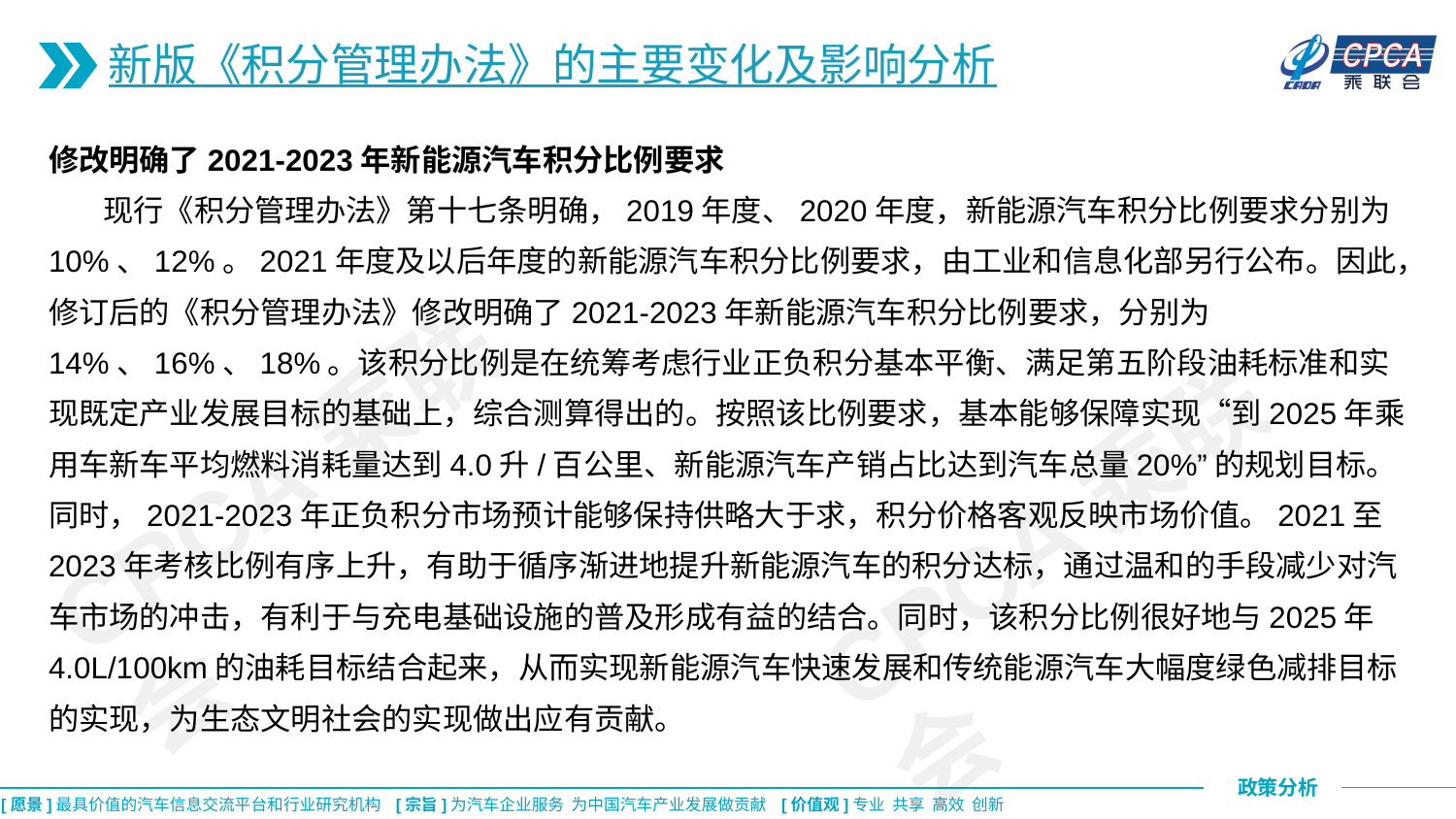

新版《积分管理办法》的主要变化及影响分析
修改明确了2021-2023年新能源汽车积分比例要求
       现行《积分管理办法》第十七条明确，2019年度、2020年度，新能源汽车积分比例要求分别为10%、12%。2021年度及以后年度的新能源汽车积分比例要求，由工业和信息化部另行公布。因此，修订后的《积分管理办法》修改明确了2021-2023年新能源汽车积分比例要求，分别为14%、16%、18%。该积分比例是在统筹考虑行业正负积分基本平衡、满足第五阶段油耗标准和实现既定产业发展目标的基础上，综合测算得出的。按照该比例要求，基本能够保障实现“到2025年乘用车新车平均燃料消耗量达到4.0升/百公里、新能源汽车产销占比达到汽车总量20%”的规划目标。同时，2021-2023年正负积分市场预计能够保持供略大于求，积分价格客观反映市场价值。2021至2023年考核比例有序上升，有助于循序渐进地提升新能源汽车的积分达标，通过温和的手段减少对汽车市场的冲击，有利于与充电基础设施的普及形成有益的结合。同时，该积分比例很好地与2025年4.0L/100km的油耗目标结合起来，从而实现新能源汽车快速发展和传统能源汽车大幅度绿色减排目标的实现，为生态文明社会的实现做出应有贡献。
CPCA乘联会
CPCA乘联会